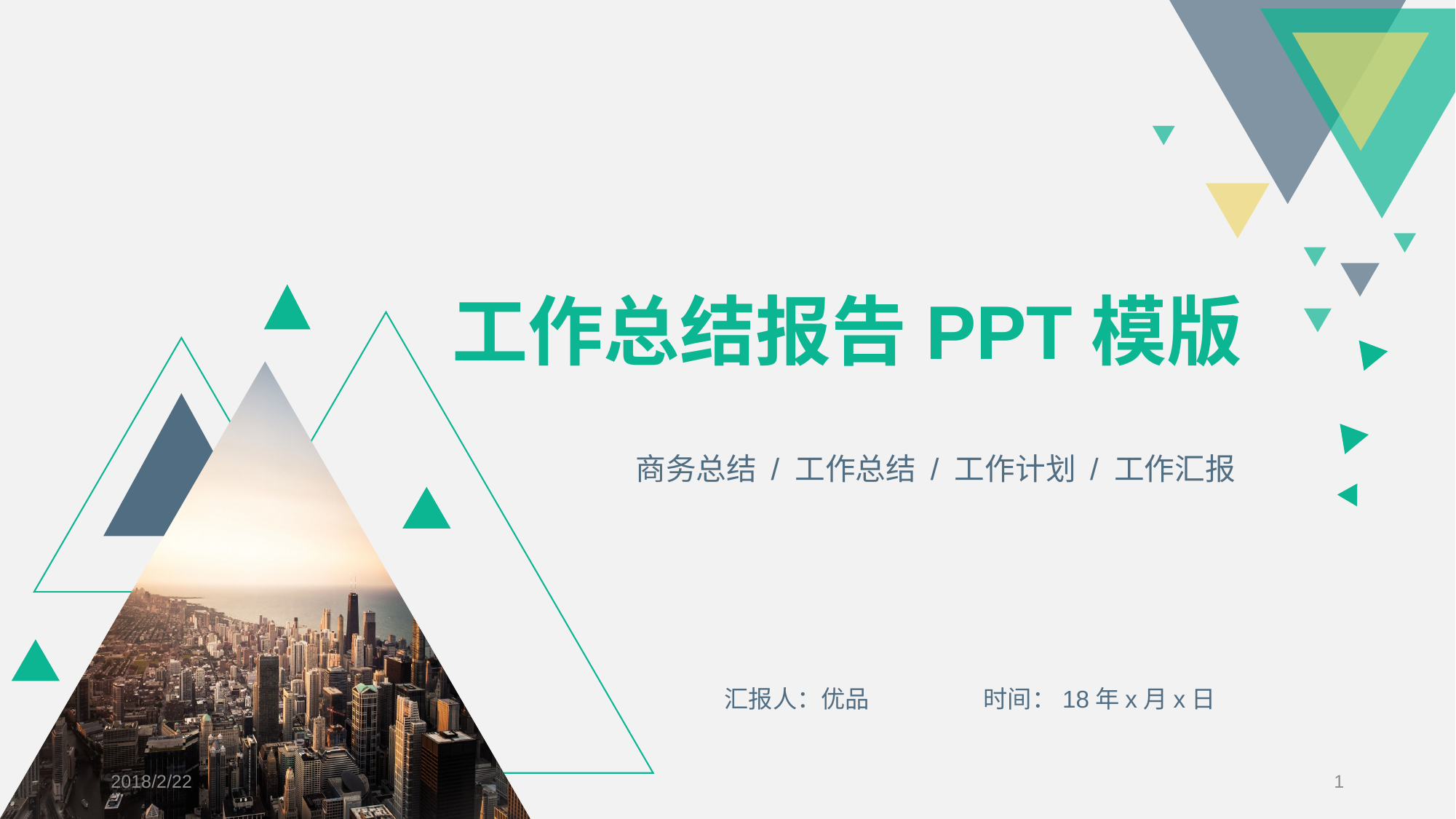

工作总结报告PPT模版

商务总结 / 工作总结 / 工作计划 / 工作汇报

汇报人：优品                     时间：18年x月x日
2018/2/22

1